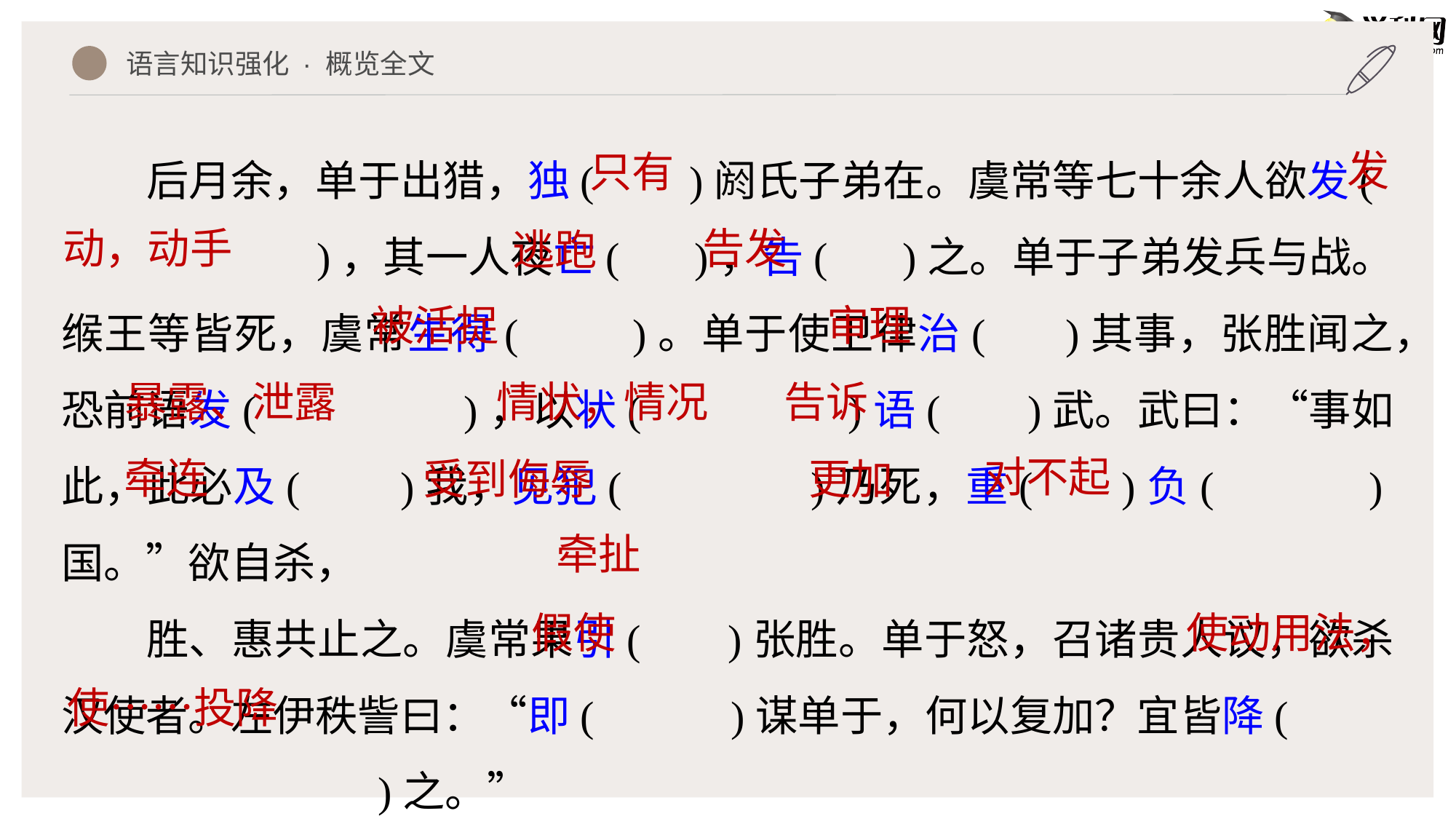

语言知识强化 · 概览全文

后月余，单于出猎，独(         )阏氏子弟在。虞常等七十余人欲发(
                )，其一人夜亡(       )，告(       )之。单于子弟发兵与战。缑王等皆死，虞常生得(          )。单于使卫律治(       )其事，张胜闻之，恐前语发(                   )，以状(                   )语(        )武。武曰：“事如此，此必及(         )我，见犯(                 )乃死，重(        )负(              )国。”欲自杀，
胜、惠共止之。虞常果引(        )张胜。单于怒，召诸贵人议，欲杀汉使者。左伊秩訾曰：“即(             )谋单于，何以复加？宜皆降(
                      )之。”

发
只有
动，动手
告发
逃跑
被活捉
审理
告诉
暴露、泄露
情状，情况
对不起
牵连
受到侮辱
更加
牵扯
假使
使动用法，
使……投降